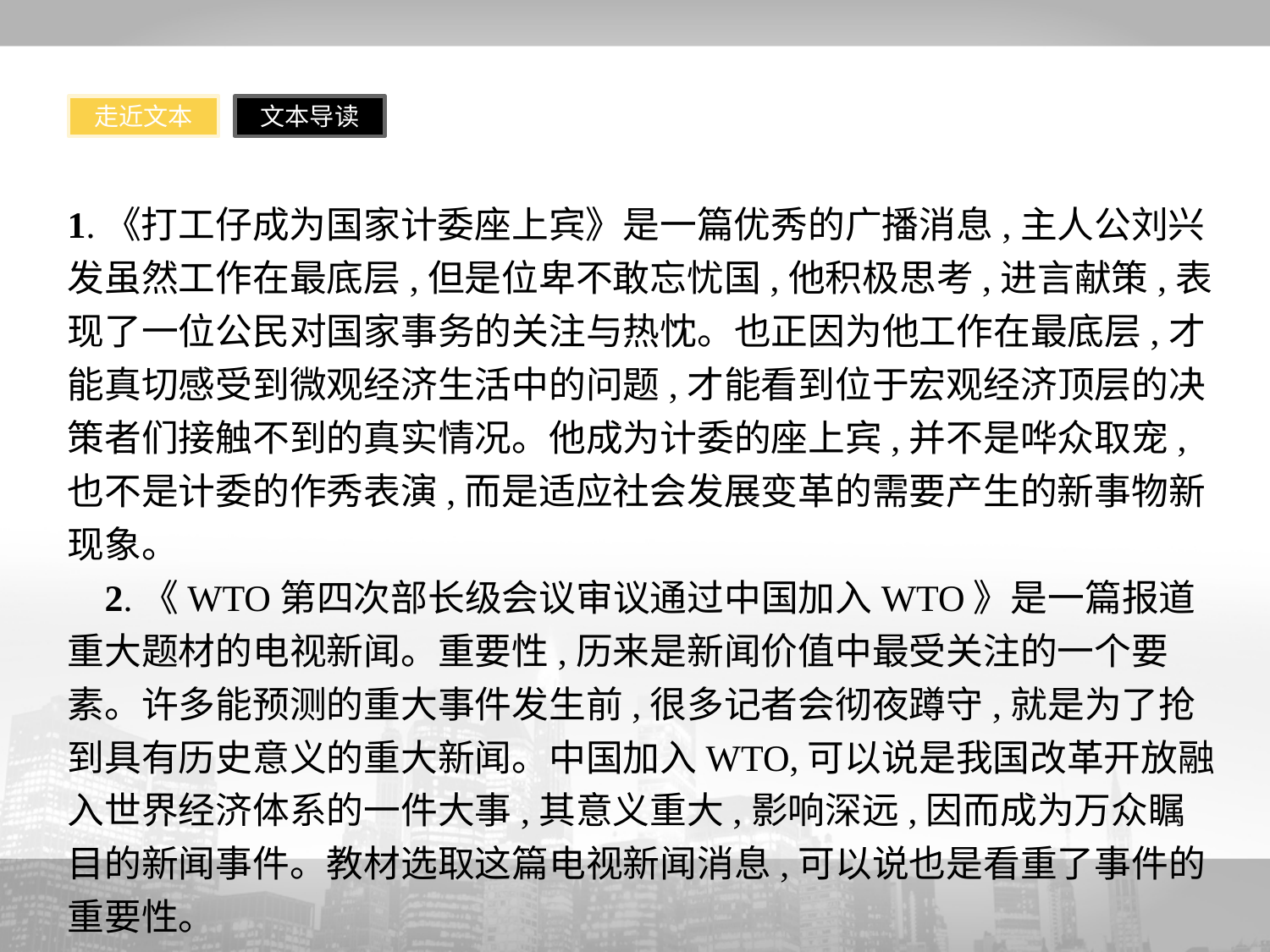

走近文本
文本导读
1.《打工仔成为国家计委座上宾》是一篇优秀的广播消息,主人公刘兴发虽然工作在最底层,但是位卑不敢忘忧国,他积极思考,进言献策,表现了一位公民对国家事务的关注与热忱。也正因为他工作在最底层,才能真切感受到微观经济生活中的问题,才能看到位于宏观经济顶层的决策者们接触不到的真实情况。他成为计委的座上宾,并不是哗众取宠,也不是计委的作秀表演,而是适应社会发展变革的需要产生的新事物新现象。
2.《WTO第四次部长级会议审议通过中国加入WTO》是一篇报道重大题材的电视新闻。重要性,历来是新闻价值中最受关注的一个要素。许多能预测的重大事件发生前,很多记者会彻夜蹲守,就是为了抢到具有历史意义的重大新闻。中国加入WTO,可以说是我国改革开放融入世界经济体系的一件大事,其意义重大,影响深远,因而成为万众瞩目的新闻事件。教材选取这篇电视新闻消息,可以说也是看重了事件的重要性。